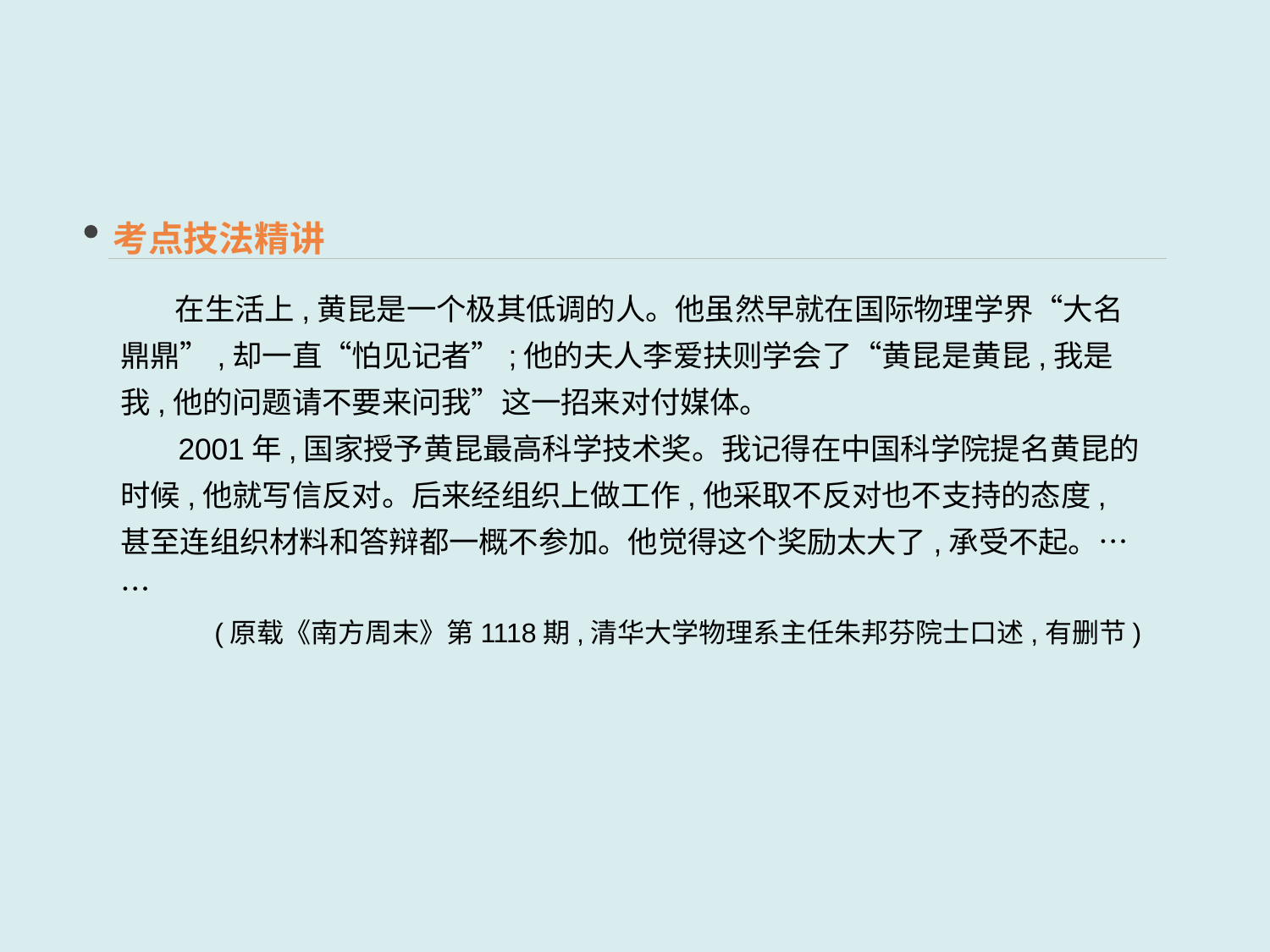

考点技法精讲

       在生活上,黄昆是一个极其低调的人。他虽然早就在国际物理学界“大名鼎鼎”,却一直“怕见记者”;他的夫人李爱扶则学会了“黄昆是黄昆,我是我,他的问题请不要来问我”这一招来对付媒体。
       2001年,国家授予黄昆最高科学技术奖。我记得在中国科学院提名黄昆的时候,他就写信反对。后来经组织上做工作,他采取不反对也不支持的态度,甚至连组织材料和答辩都一概不参加。他觉得这个奖励太大了,承受不起。……
(原载《南方周末》第1118期,清华大学物理系主任朱邦芬院士口述,有删节)